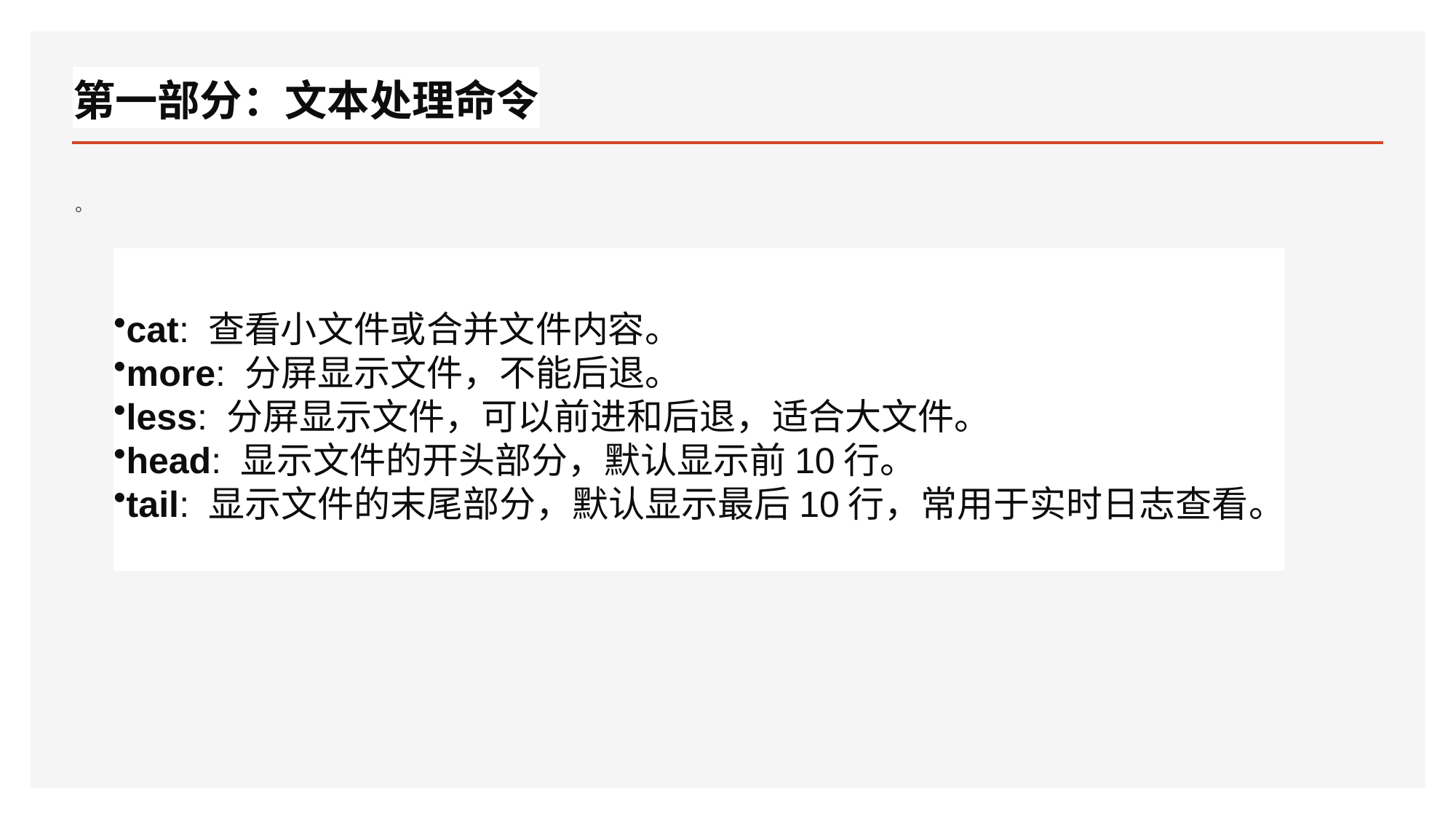

# 第一部分：文本处理命令
。

cat: 查看小文件或合并文件内容。
more: 分屏显示文件，不能后退。
less: 分屏显示文件，可以前进和后退，适合大文件。
head: 显示文件的开头部分，默认显示前10行。
tail: 显示文件的末尾部分，默认显示最后10行，常用于实时日志查看。